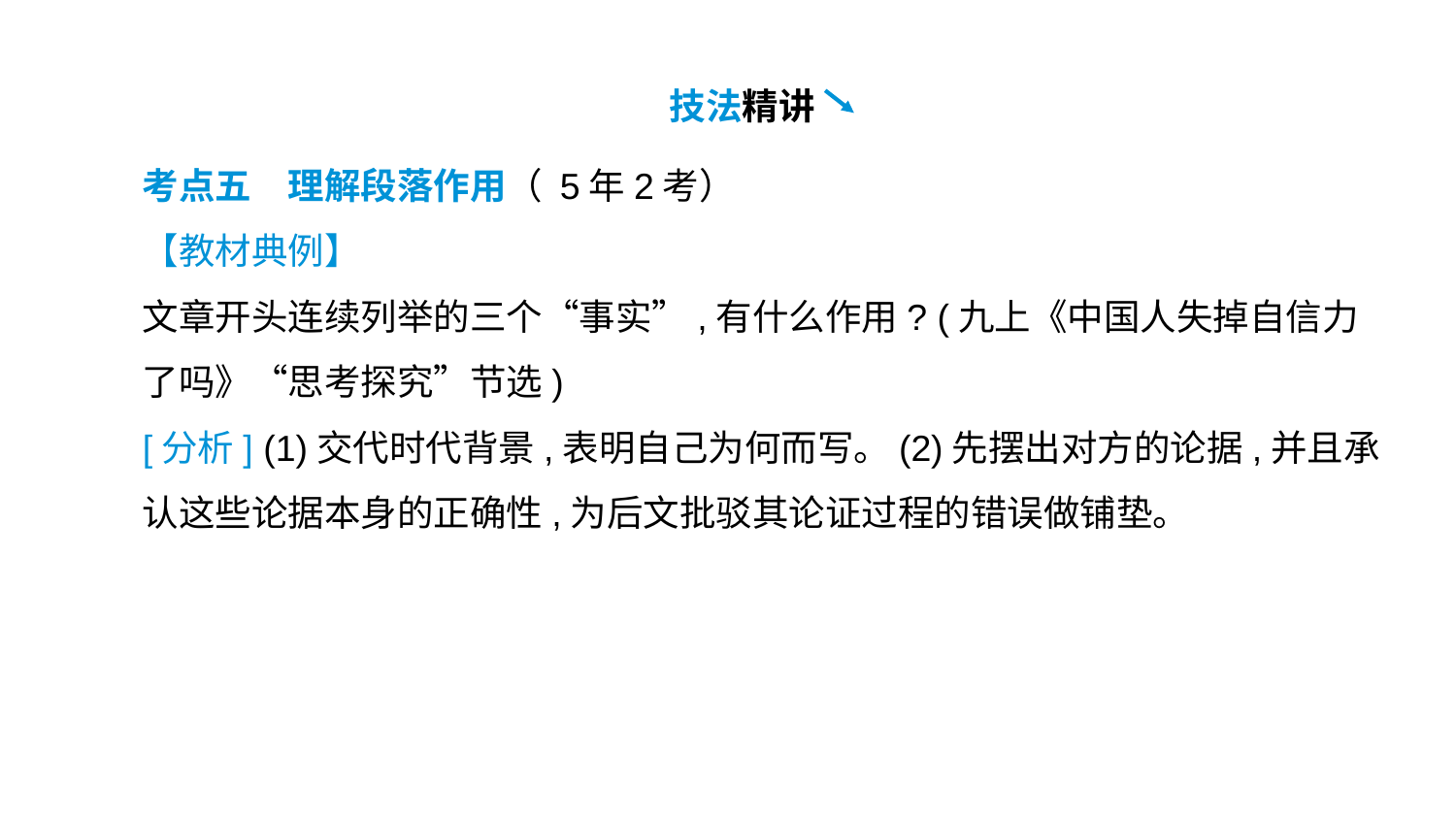

技法精讲
考点五　理解段落作用（ 5年2考）
【教材典例】
文章开头连续列举的三个“事实”,有什么作用? (九上《中国人失掉自信力了吗》“思考探究”节选)
[分析] (1)交代时代背景,表明自己为何而写。(2)先摆出对方的论据,并且承认这些论据本身的正确性,为后文批驳其论证过程的错误做铺垫。